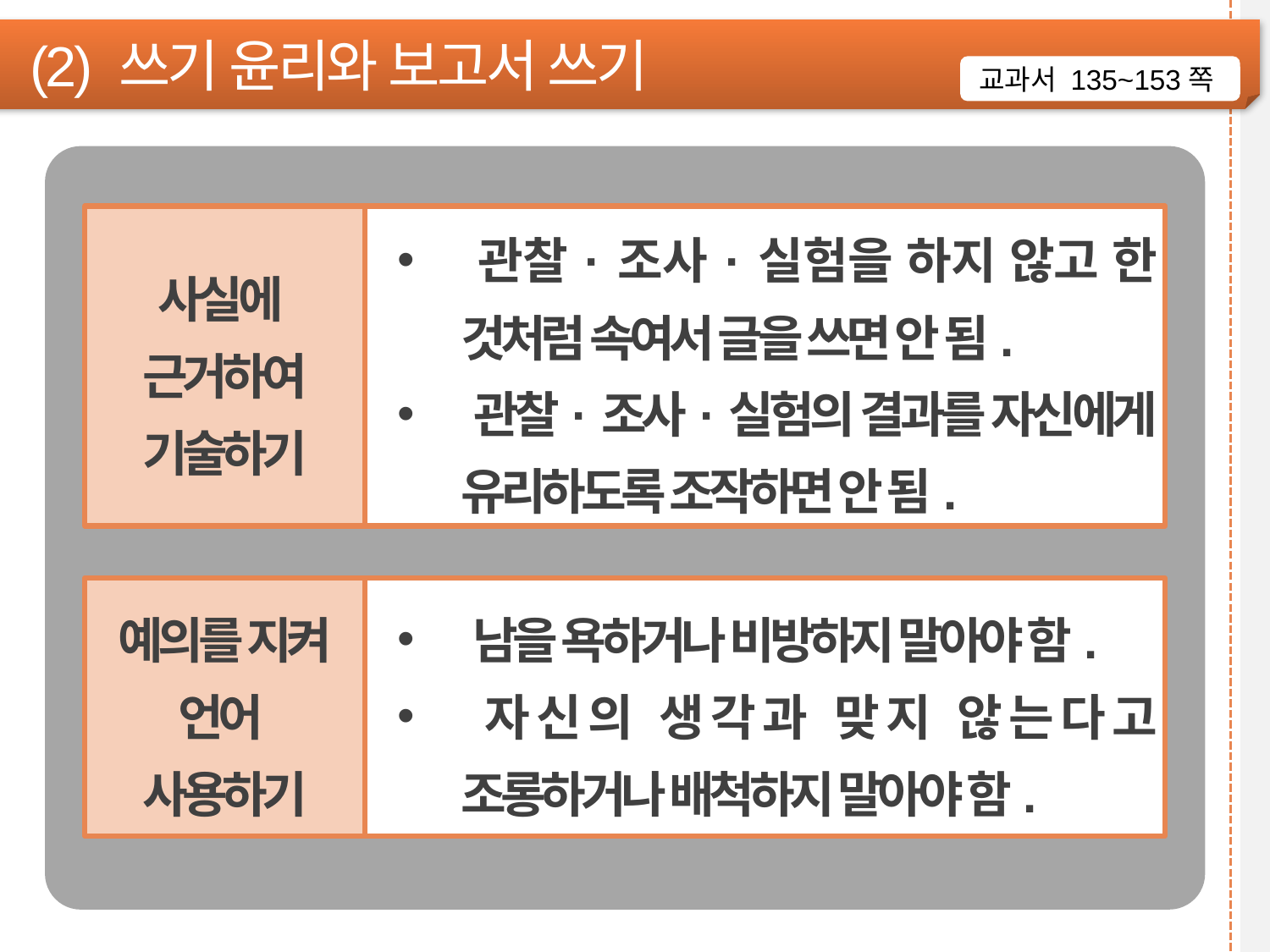

(2) 쓰기 윤리와 보고서 쓰기
교과서 135~153쪽

사실에
근거하여
기술하기
‌관찰·조사·실험을 하지 않고 한 것처럼 속여서 글을 쓰면 안 됨.
‌관찰·조사·실험의 결과를 자신에게 유리하도록 조작하면 안 됨.
예의를 지켜
언어
사용하기
‌남을 욕하거나 비방하지 말아야 함.
‌자신의 생각과 맞지 않는다고 조롱하거나 배척하지 말아야 함.